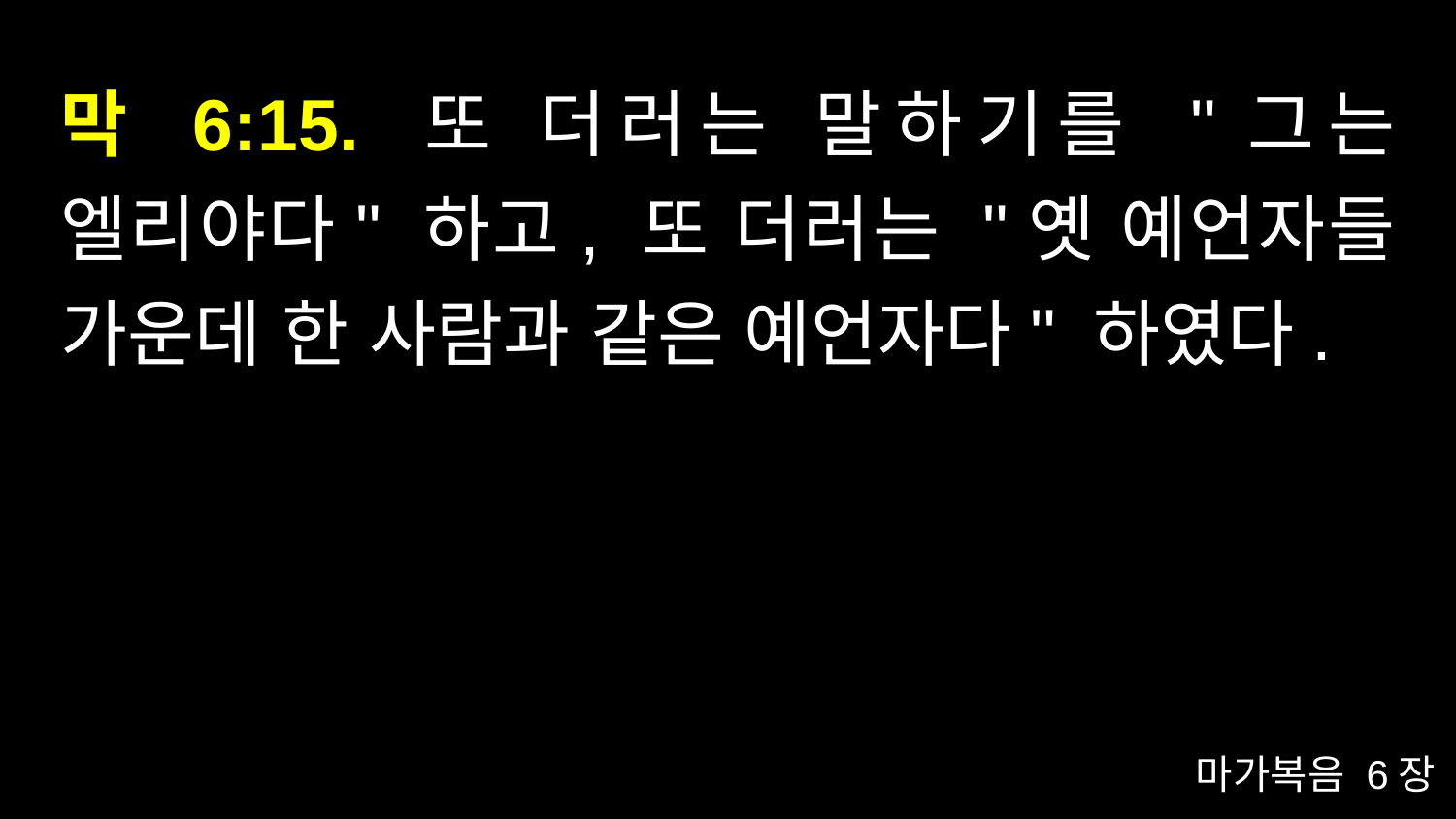

# 막 6:15. 또 더러는 말하기를 "그는 엘리야다" 하고, 또 더러는 "옛 예언자들 가운데 한 사람과 같은 예언자다" 하였다.
마가복음 6장